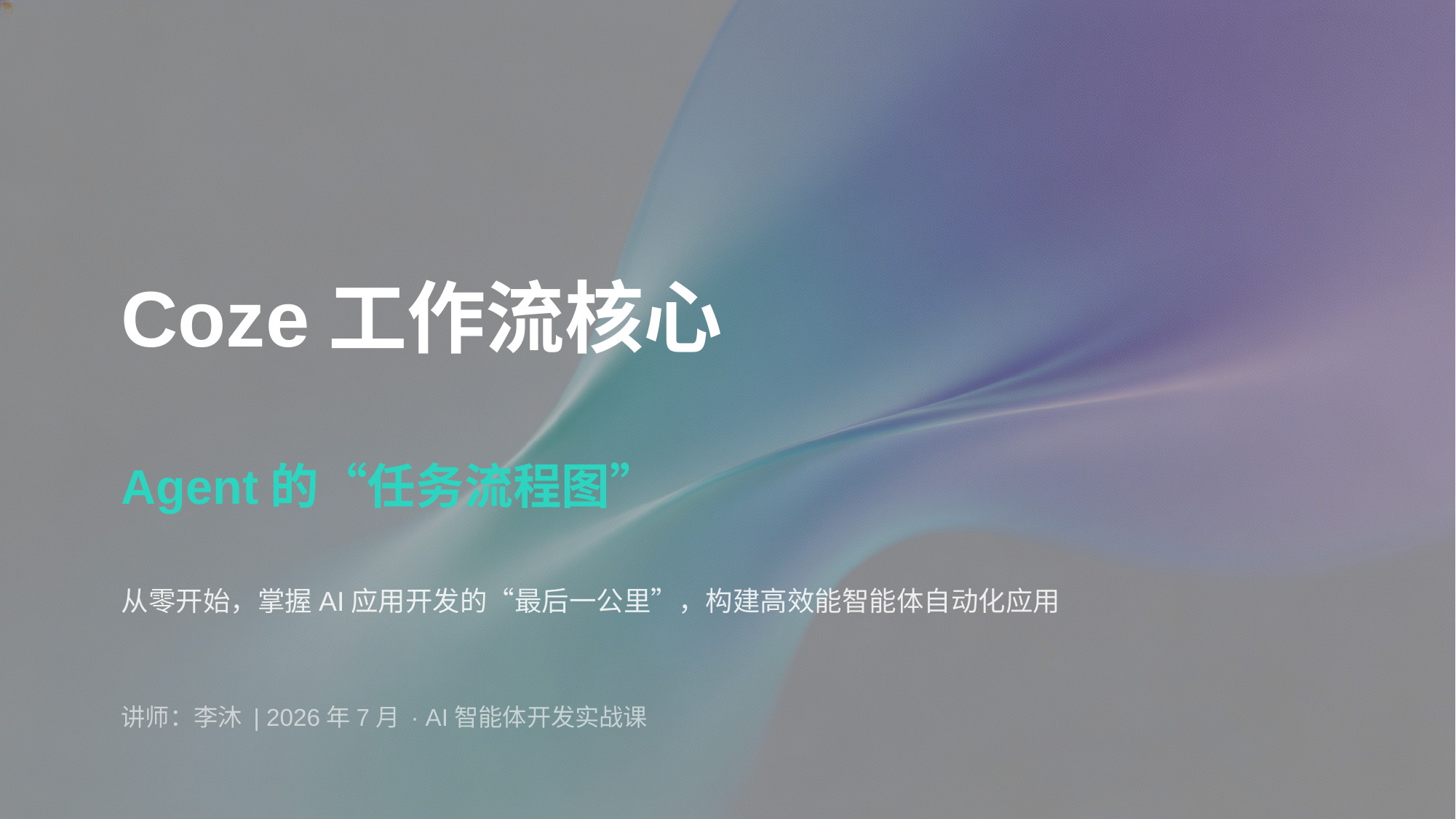

Coze工作流核心
Agent的“任务流程图”
从零开始，掌握AI应用开发的“最后一公里”，构建高效能智能体自动化应用
讲师：李沐 | 2026年7月 · AI智能体开发实战课